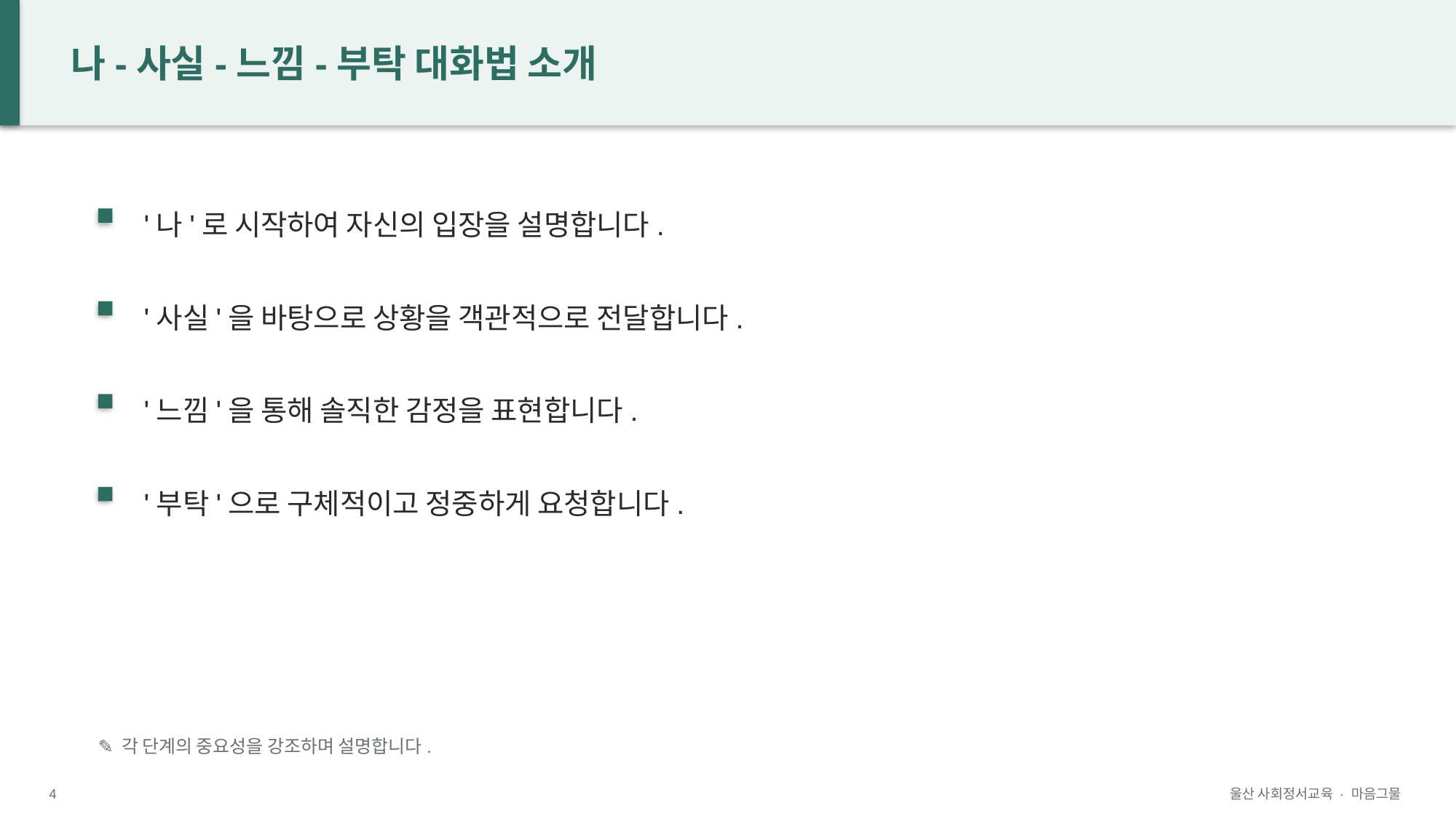

나-사실-느낌-부탁 대화법 소개
'나'로 시작하여 자신의 입장을 설명합니다.

'사실'을 바탕으로 상황을 객관적으로 전달합니다.

'느낌'을 통해 솔직한 감정을 표현합니다.

'부탁'으로 구체적이고 정중하게 요청합니다.

✎ 각 단계의 중요성을 강조하며 설명합니다.
4
울산 사회정서교육 · 마음그물